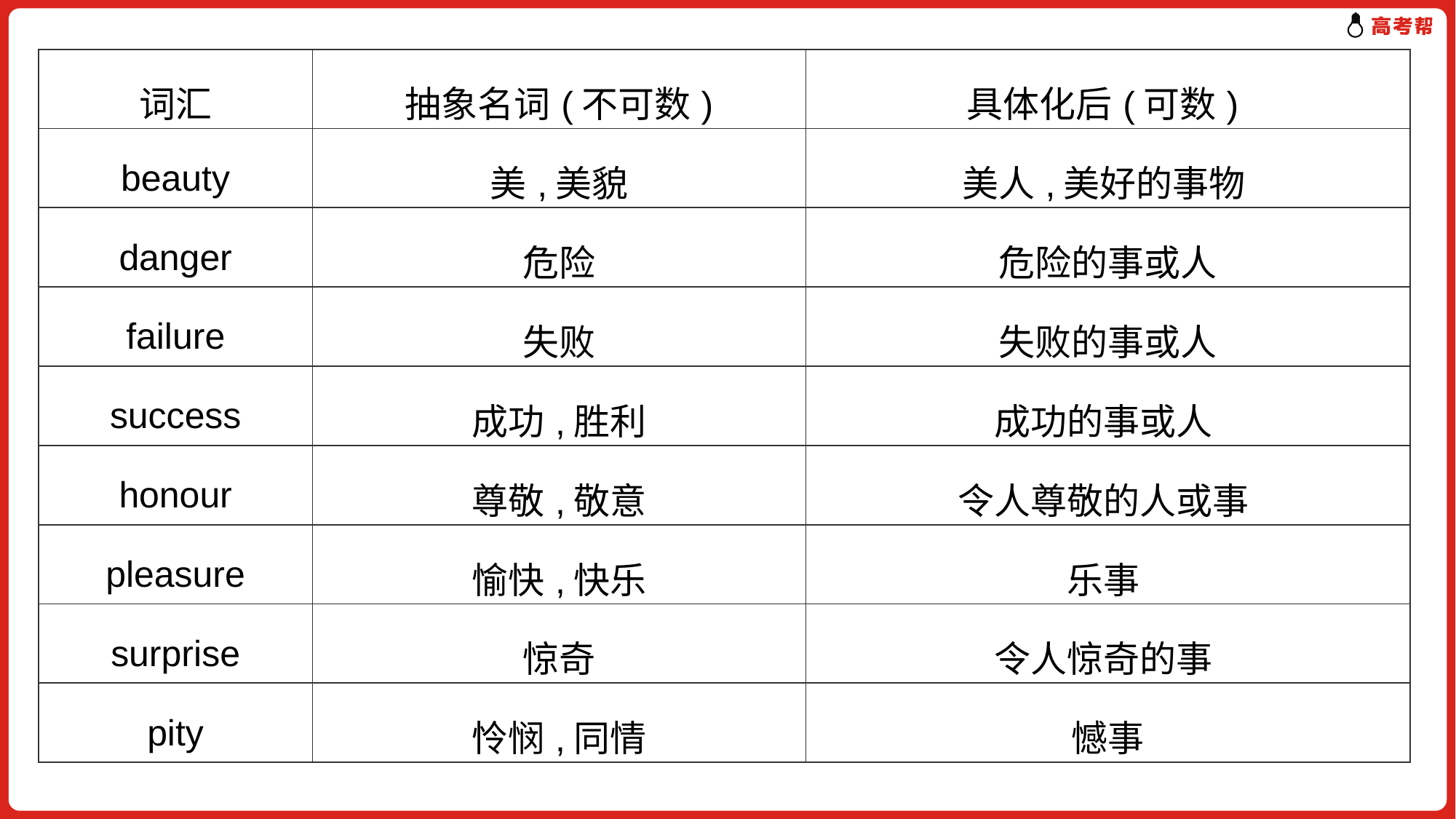

| 词汇 | 抽象名词(不可数) | 具体化后(可数) |
| --- | --- | --- |
| beauty | 美,美貌 | 美人,美好的事物 |
| danger | 危险 | 危险的事或人 |
| failure | 失败 | 失败的事或人 |
| success | 成功,胜利 | 成功的事或人 |
| honour | 尊敬,敬意 | 令人尊敬的人或事 |
| pleasure | 愉快,快乐 | 乐事 |
| surprise | 惊奇 | 令人惊奇的事 |
| pity | 怜悯,同情 | 憾事 |